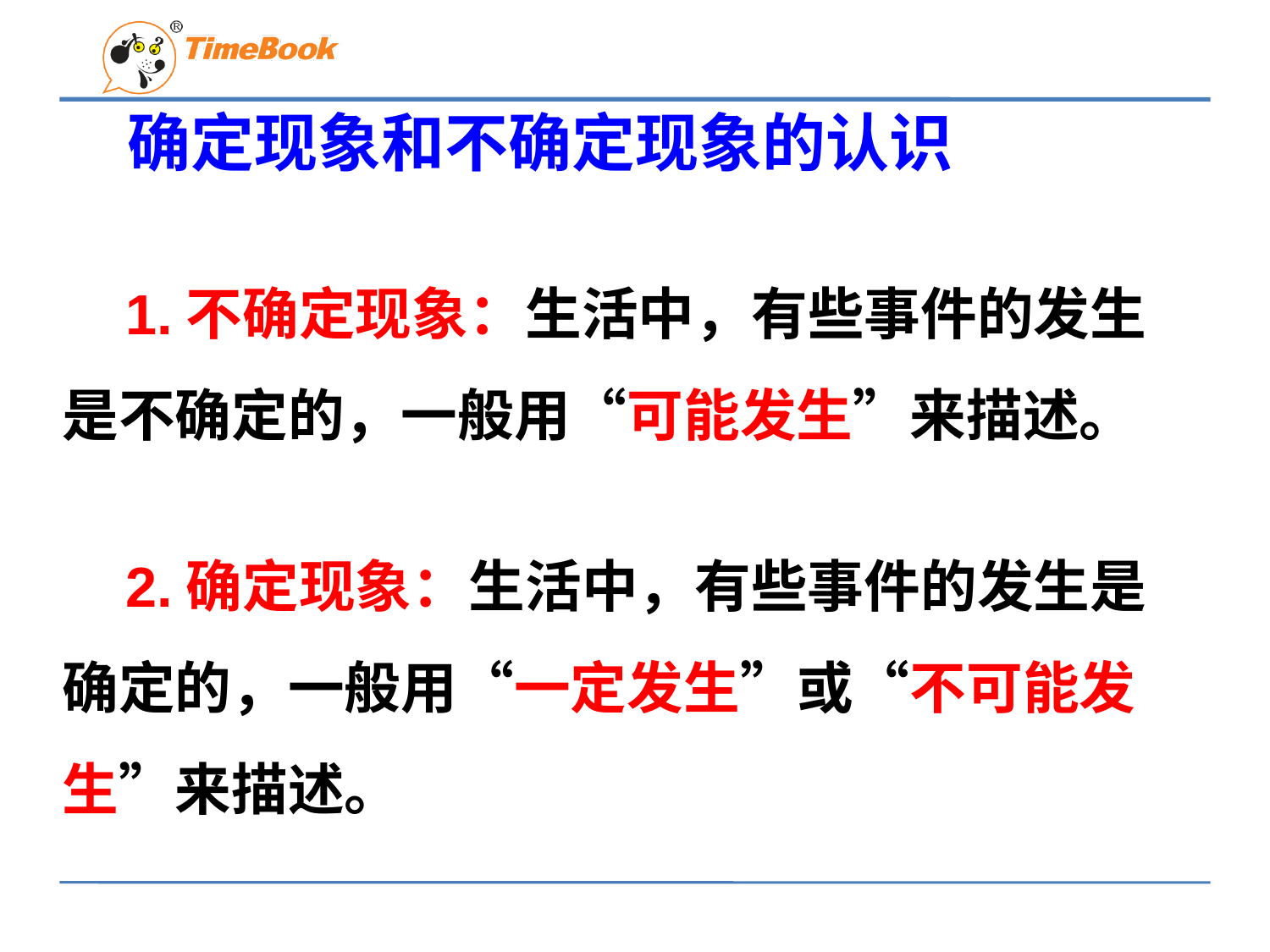

确定现象和不确定现象的认识
1.不确定现象：生活中，有些事件的发生是不确定的，一般用“可能发生”来描述。
2.确定现象：生活中，有些事件的发生是确定的，一般用“一定发生”或“不可能发生”来描述。